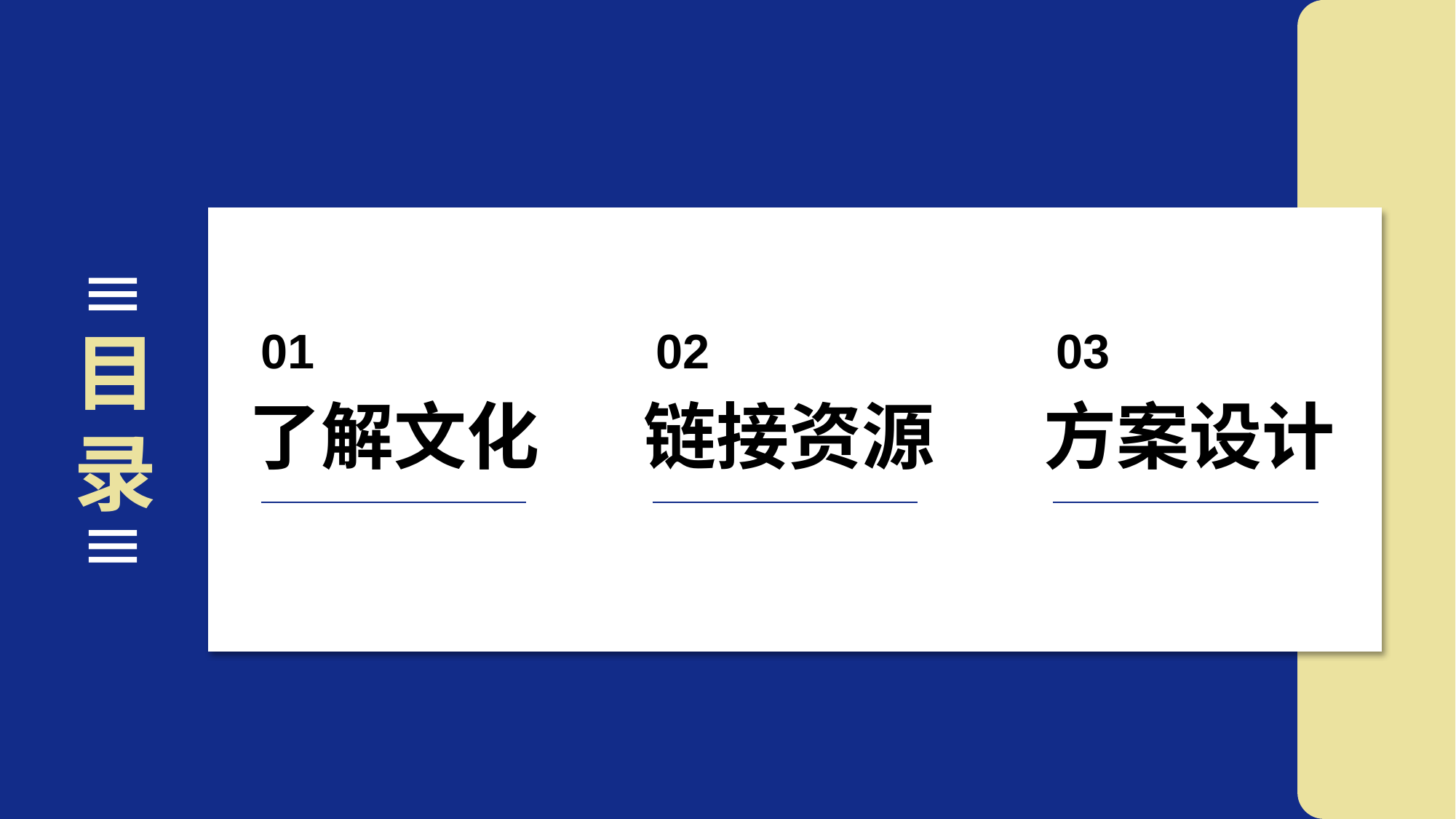

目录

01
了解文化
02
链接资源
03
方案设计